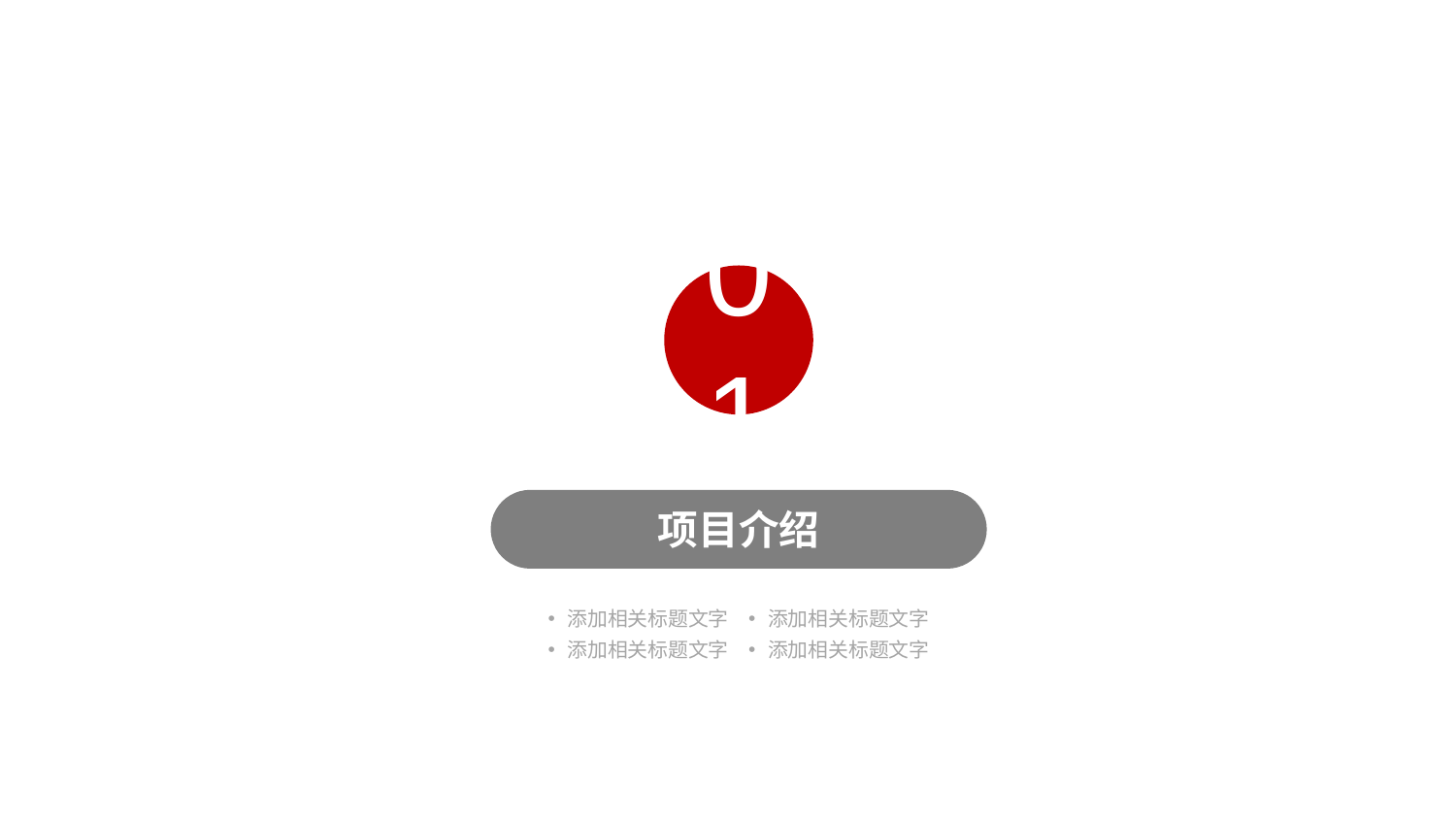

01

项目介绍
添加相关标题文字
添加相关标题文字
添加相关标题文字
添加相关标题文字